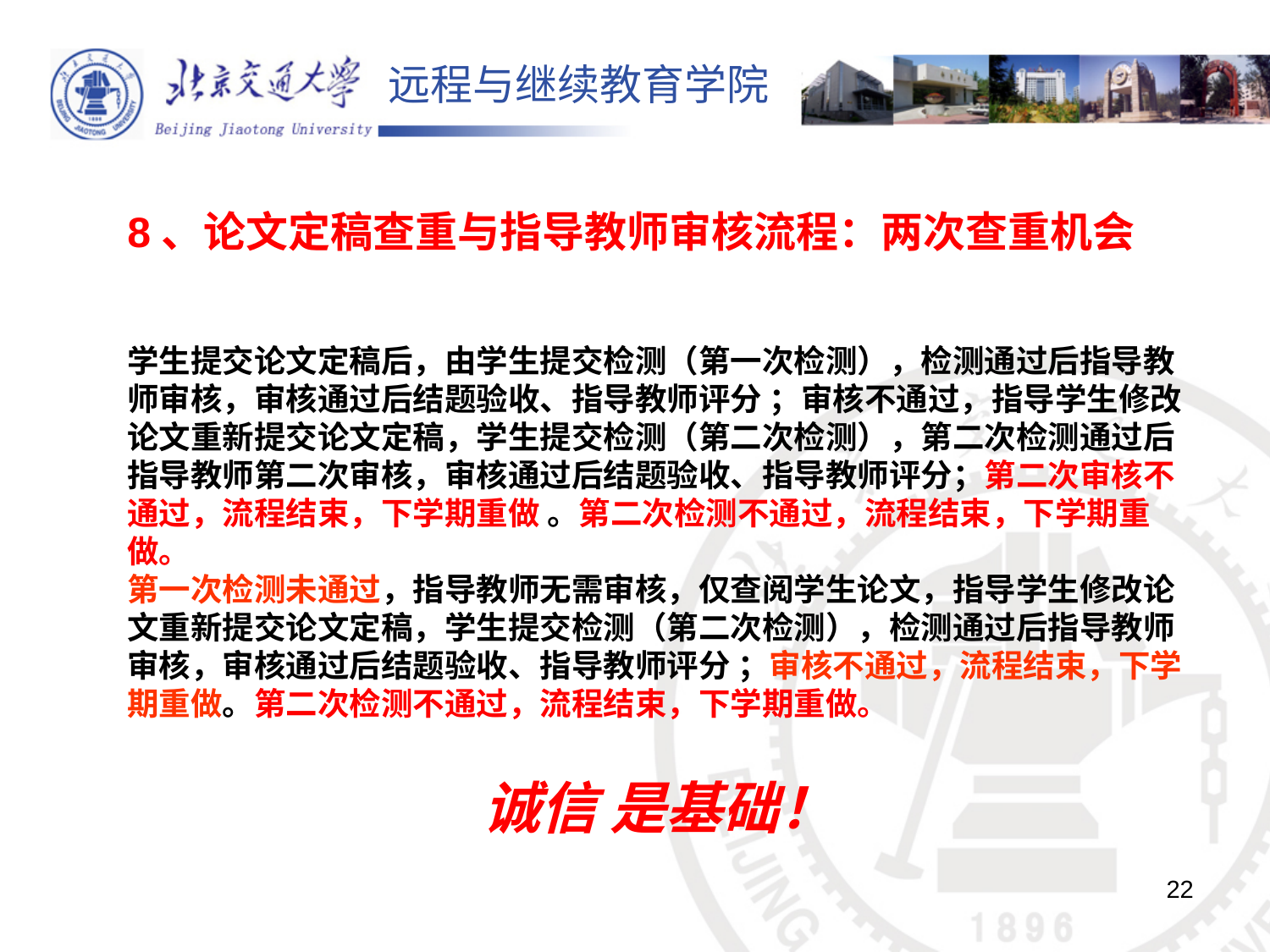

8、论文定稿查重与指导教师审核流程：两次查重机会

学生提交论文定稿后，由学生提交检测（第一次检测），检测通过后指导教师审核，审核通过后结题验收、指导教师评分 ；审核不通过，指导学生修改论文重新提交论文定稿，学生提交检测（第二次检测），第二次检测通过后指导教师第二次审核，审核通过后结题验收、指导教师评分；第二次审核不通过，流程结束，下学期重做 。第二次检测不通过，流程结束，下学期重做。
第一次检测未通过，指导教师无需审核，仅查阅学生论文，指导学生修改论文重新提交论文定稿，学生提交检测（第二次检测），检测通过后指导教师审核，审核通过后结题验收、指导教师评分 ；审核不通过，流程结束，下学期重做。第二次检测不通过，流程结束，下学期重做。

诚信 是基础！

22